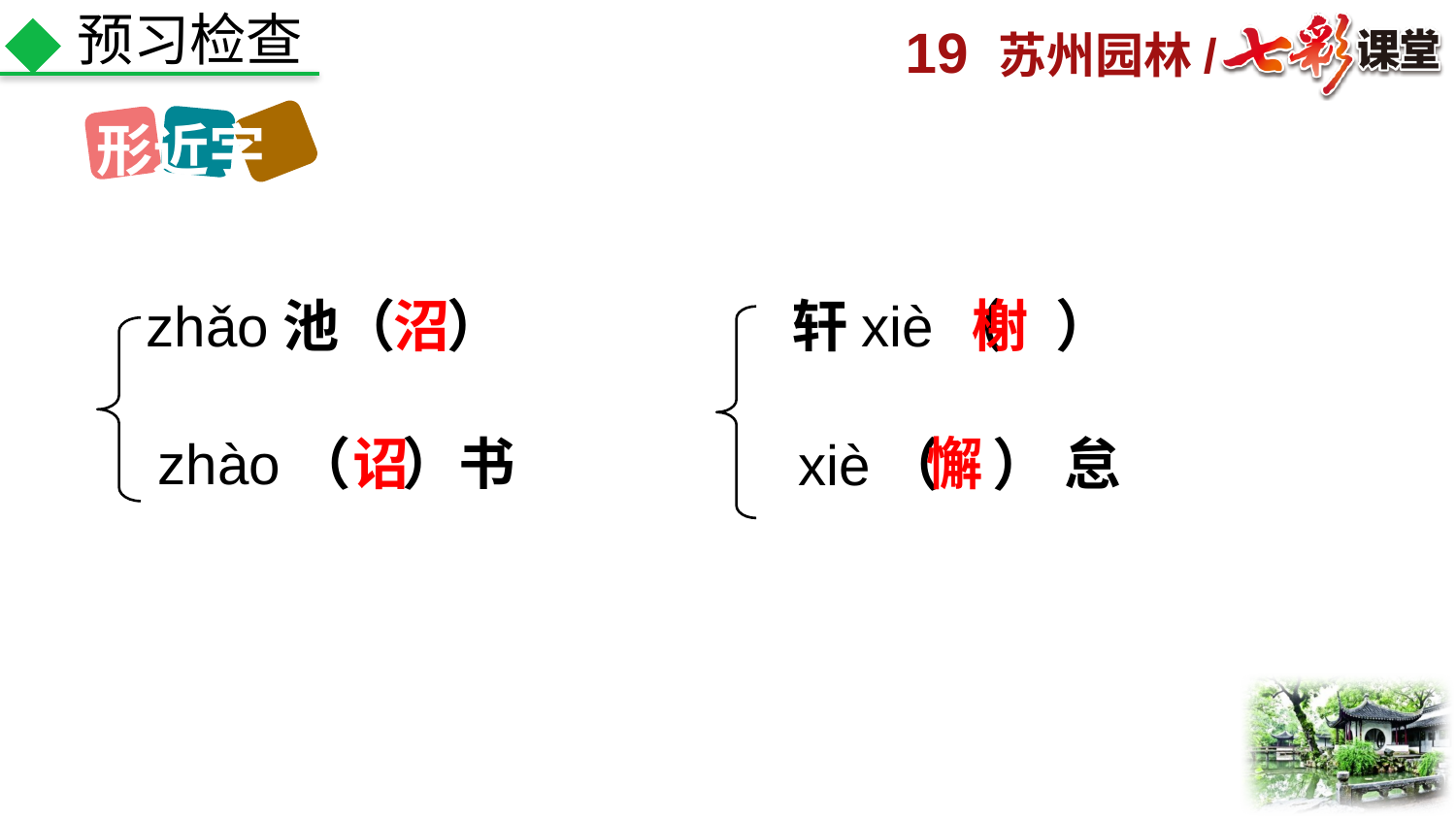

预习检查

形近字

zhǎo池（    ）
沼
轩xiè（    ）
榭

zhào（    ）书
诏
懈
怠
xiè（    ）